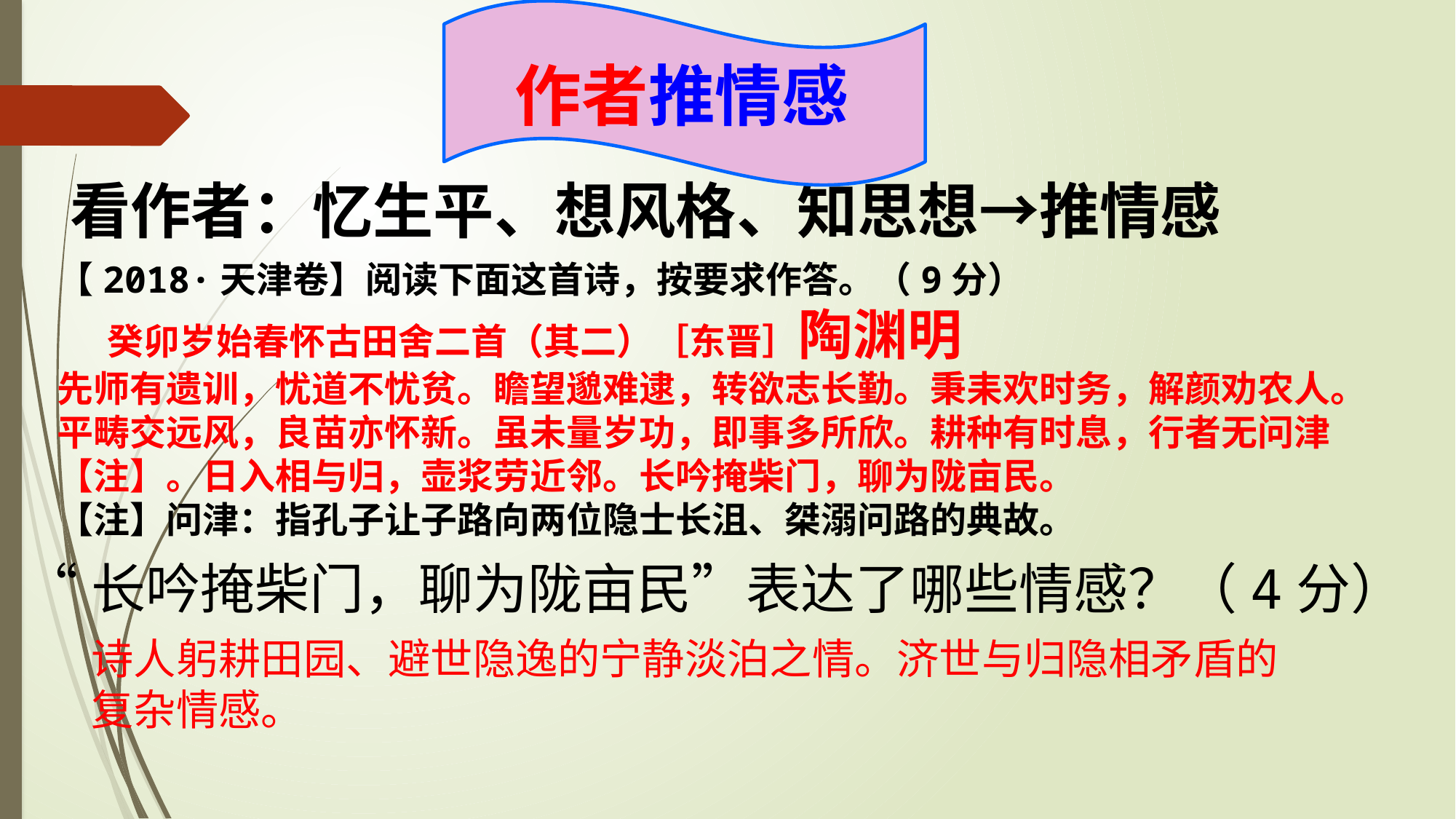

作者推情感
看作者：忆生平、想风格、知思想→推情感
【2018·天津卷】阅读下面这首诗，按要求作答。（9分）
     癸卯岁始春怀古田舍二首（其二）［东晋］陶渊明
先师有遗训，忧道不忧贫。瞻望邈难逮，转欲志长勤。秉耒欢时务，解颜劝农人。平畴交远风，良苗亦怀新。虽未量岁功，即事多所欣。耕种有时息，行者无问津【注】。日入相与归，壶浆劳近邻。长吟掩柴门，聊为陇亩民。
【注】问津：指孔子让子路向两位隐士长沮、桀溺问路的典故。

“长吟掩柴门，聊为陇亩民”表达了哪些情感？（4分）
诗人躬耕田园、避世隐逸的宁静淡泊之情。济世与归隐相矛盾的复杂情感。